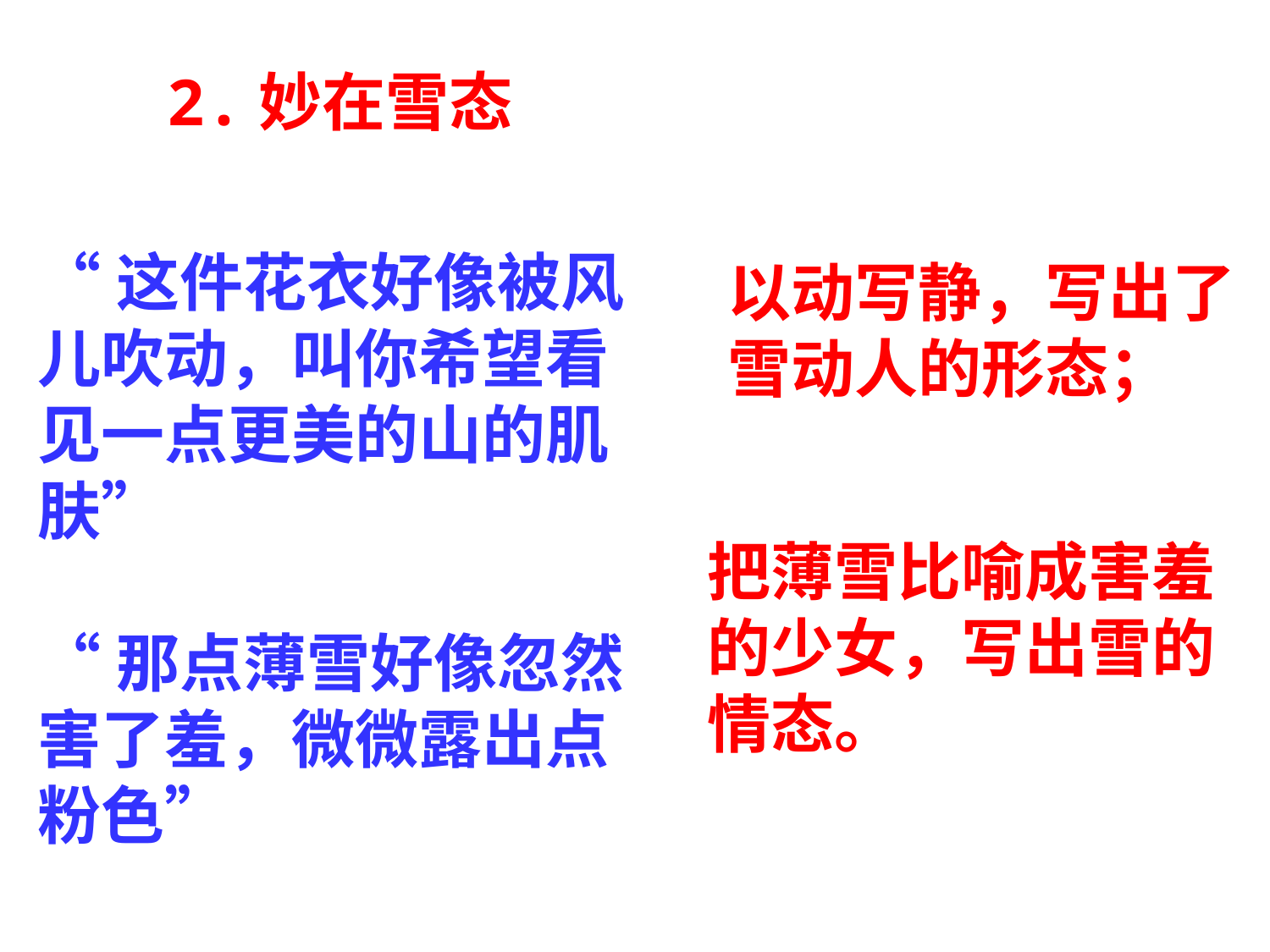

2.妙在雪态
“这件花衣好像被风儿吹动，叫你希望看见一点更美的山的肌肤”

“那点薄雪好像忽然害了羞，微微露出点粉色”
以动写静，写出了雪动人的形态；
把薄雪比喻成害羞的少女，写出雪的情态。